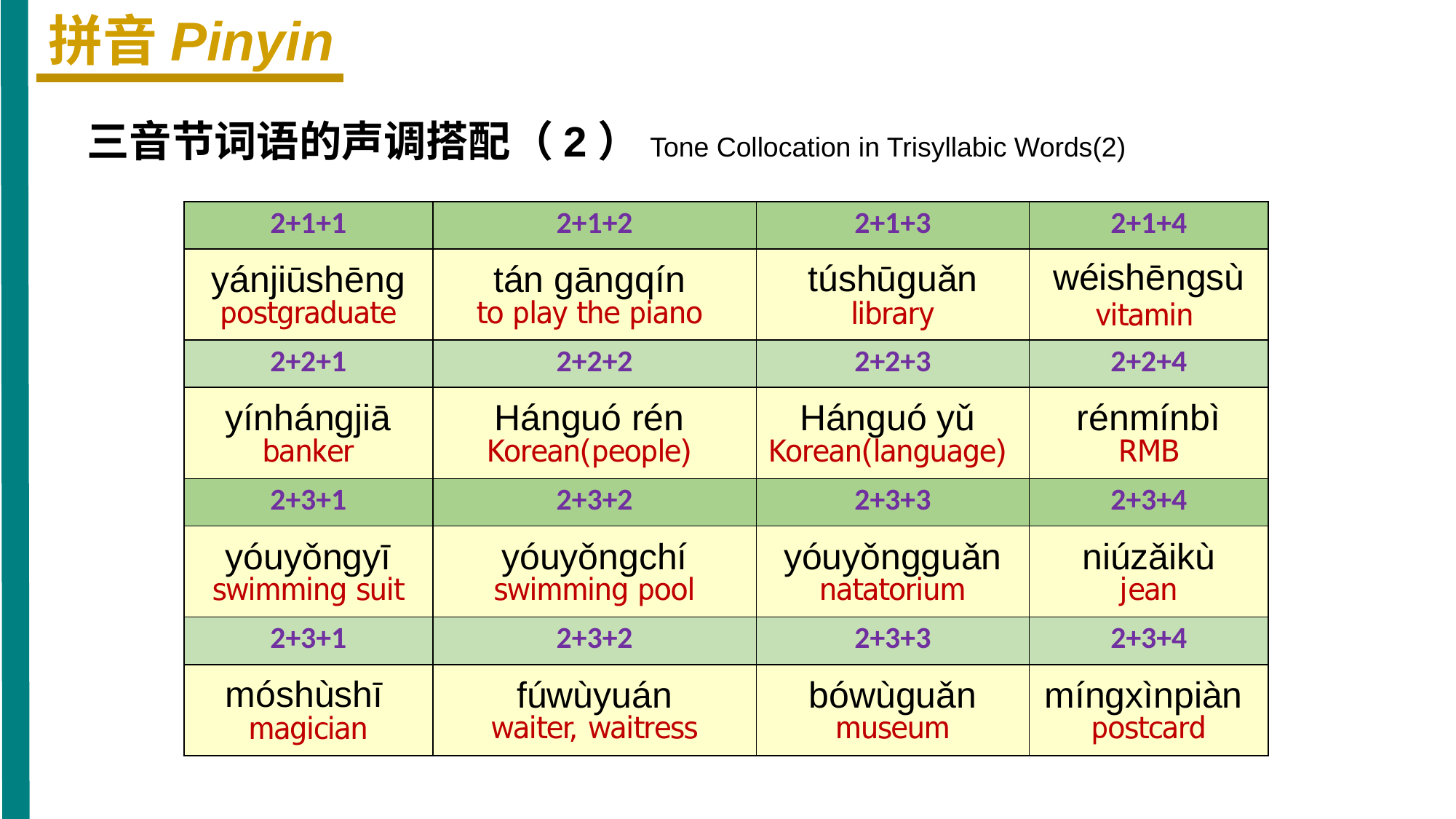

拼音Pinyin
 三音节词语的声调搭配（2）Tone Collocation in Trisyllabic Words(2)
| 2+1+1 | 2+1+2 | 2+1+3 | 2+1+4 |
| --- | --- | --- | --- |
| yánjiūshēnɡ postgraduate | tán ɡānɡqín to play the piano | túshūɡuǎn library | wéishēnɡsù vitamin |
| 2+2+1 | 2+2+2 | 2+2+3 | 2+2+4 |
| yínhánɡjiā banker | Hánɡuó rén Korean(people) | Hánɡuó yǔ Korean(language) | rénmínbì RMB |
| 2+3+1 | 2+3+2 | 2+3+3 | 2+3+4 |
| yóuyǒnɡyī swimming suit | yóuyǒnɡchí swimming pool | yóuyǒnɡɡuǎn natatorium | niúzǎikù jean |
| 2+3+1 | 2+3+2 | 2+3+3 | 2+3+4 |
| móshùshī magician | fúwùyuán waiter, waitress | bówùɡuǎn museum | mínɡxìnpiàn postcard |